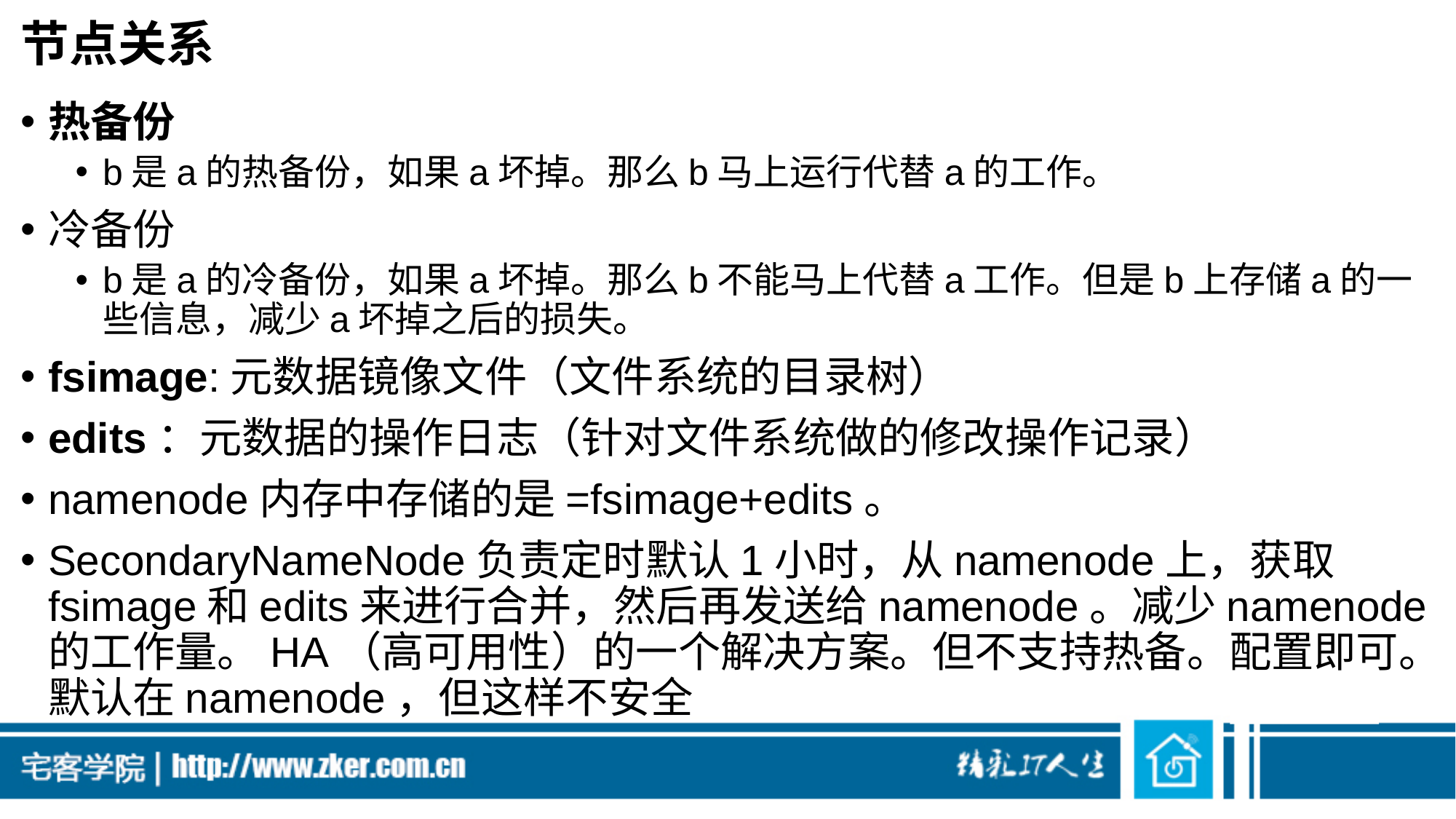

# 节点关系
热备份
b是a的热备份，如果a坏掉。那么b马上运行代替a的工作。
冷备份
b是a的冷备份，如果a坏掉。那么b不能马上代替a工作。但是b上存储a的一些信息，减少a坏掉之后的损失。
fsimage:元数据镜像文件（文件系统的目录树）
edits：元数据的操作日志（针对文件系统做的修改操作记录）
namenode内存中存储的是=fsimage+edits。
SecondaryNameNode负责定时默认1小时，从namenode上，获取fsimage和edits来进行合并，然后再发送给namenode。减少namenode的工作量。HA（高可用性）的一个解决方案。但不支持热备。配置即可。默认在namenode，但这样不安全